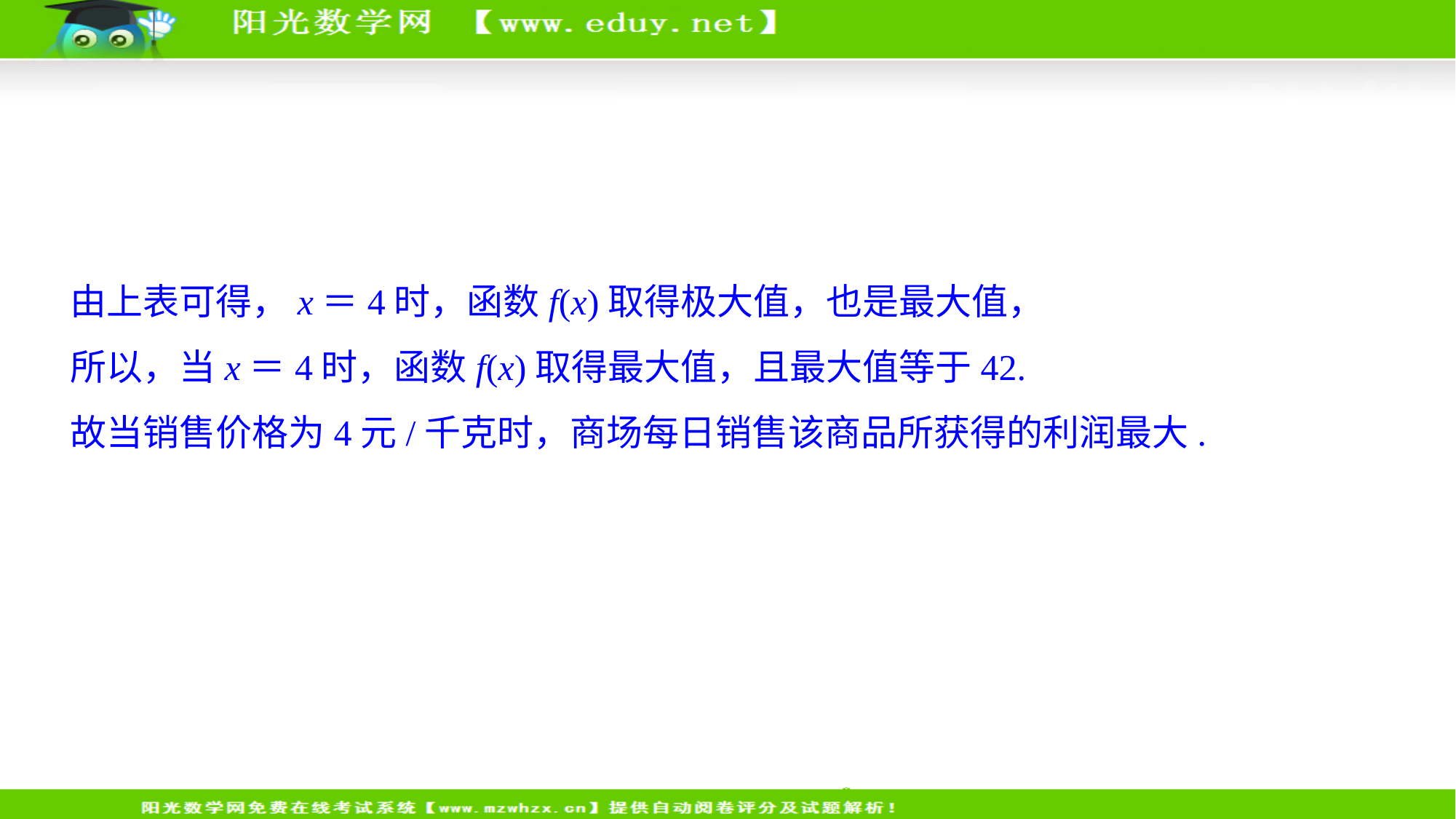

由上表可得，x＝4时，函数f(x)取得极大值，也是最大值，
所以，当x＝4时，函数f(x)取得最大值，且最大值等于42.
故当销售价格为4元/千克时，商场每日销售该商品所获得的利润最大.